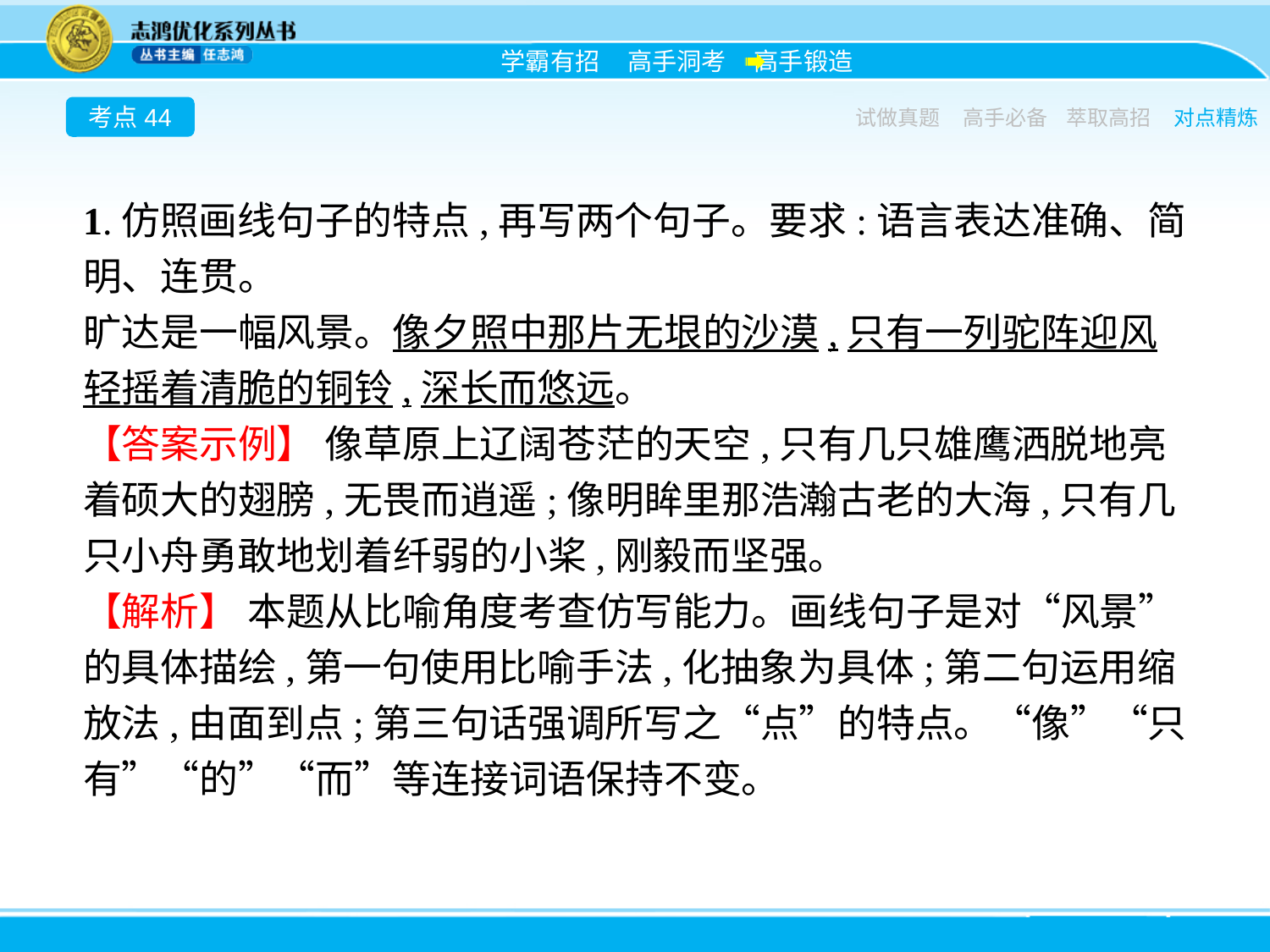

考点44
试做真题
高手必备
萃取高招
对点精炼
1.仿照画线句子的特点,再写两个句子。要求:语言表达准确、简明、连贯。
旷达是一幅风景。像夕照中那片无垠的沙漠,只有一列驼阵迎风轻摇着清脆的铜铃,深长而悠远。
【答案示例】 像草原上辽阔苍茫的天空,只有几只雄鹰洒脱地亮着硕大的翅膀,无畏而逍遥;像明眸里那浩瀚古老的大海,只有几只小舟勇敢地划着纤弱的小桨,刚毅而坚强。
【解析】 本题从比喻角度考查仿写能力。画线句子是对“风景”的具体描绘,第一句使用比喻手法,化抽象为具体;第二句运用缩放法,由面到点;第三句话强调所写之“点”的特点。“像”“只有”“的”“而”等连接词语保持不变。